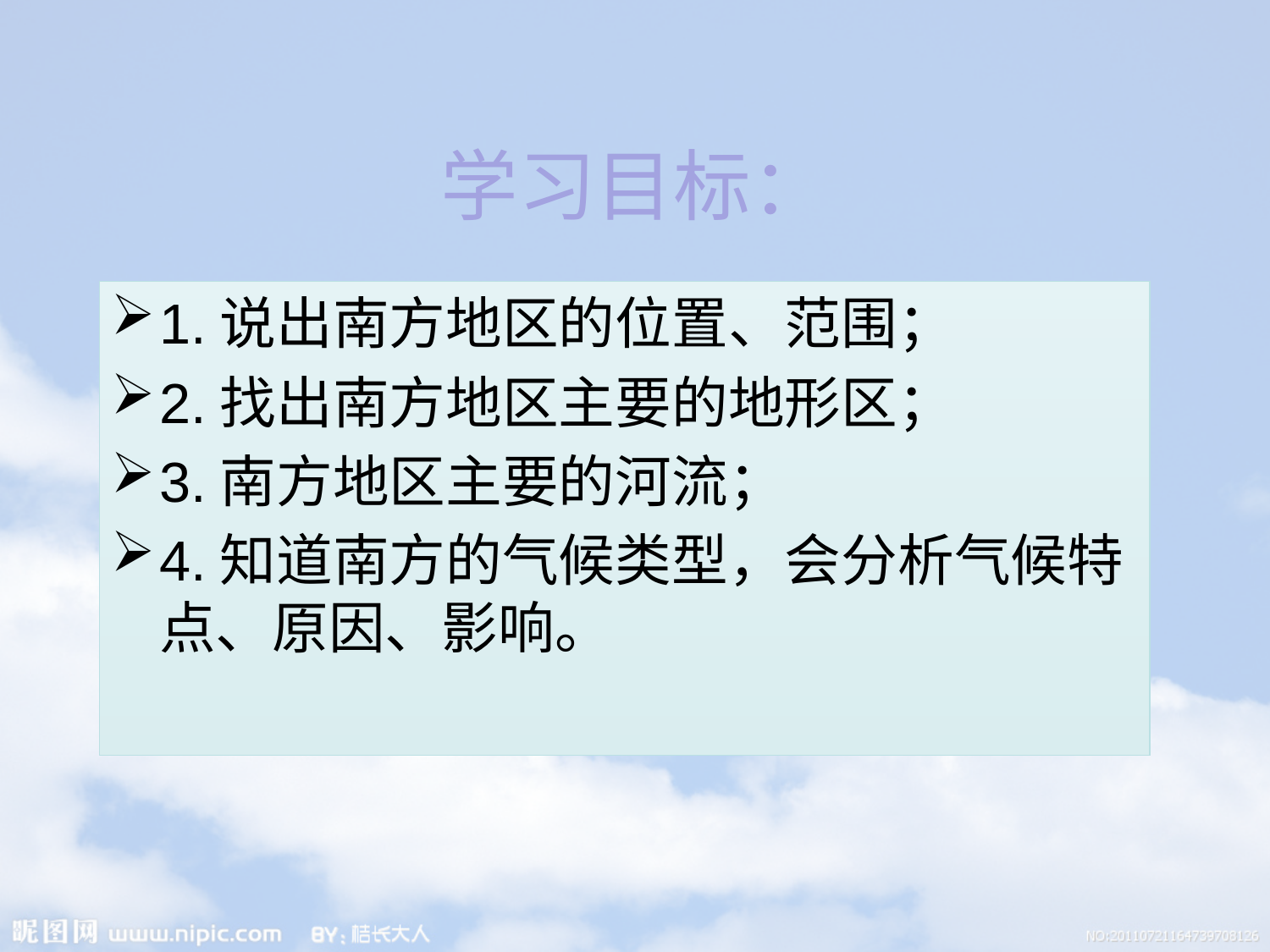

# 学习目标：
1.说出南方地区的位置、范围；
2.找出南方地区主要的地形区；
3.南方地区主要的河流；
4.知道南方的气候类型，会分析气候特点、原因、影响。